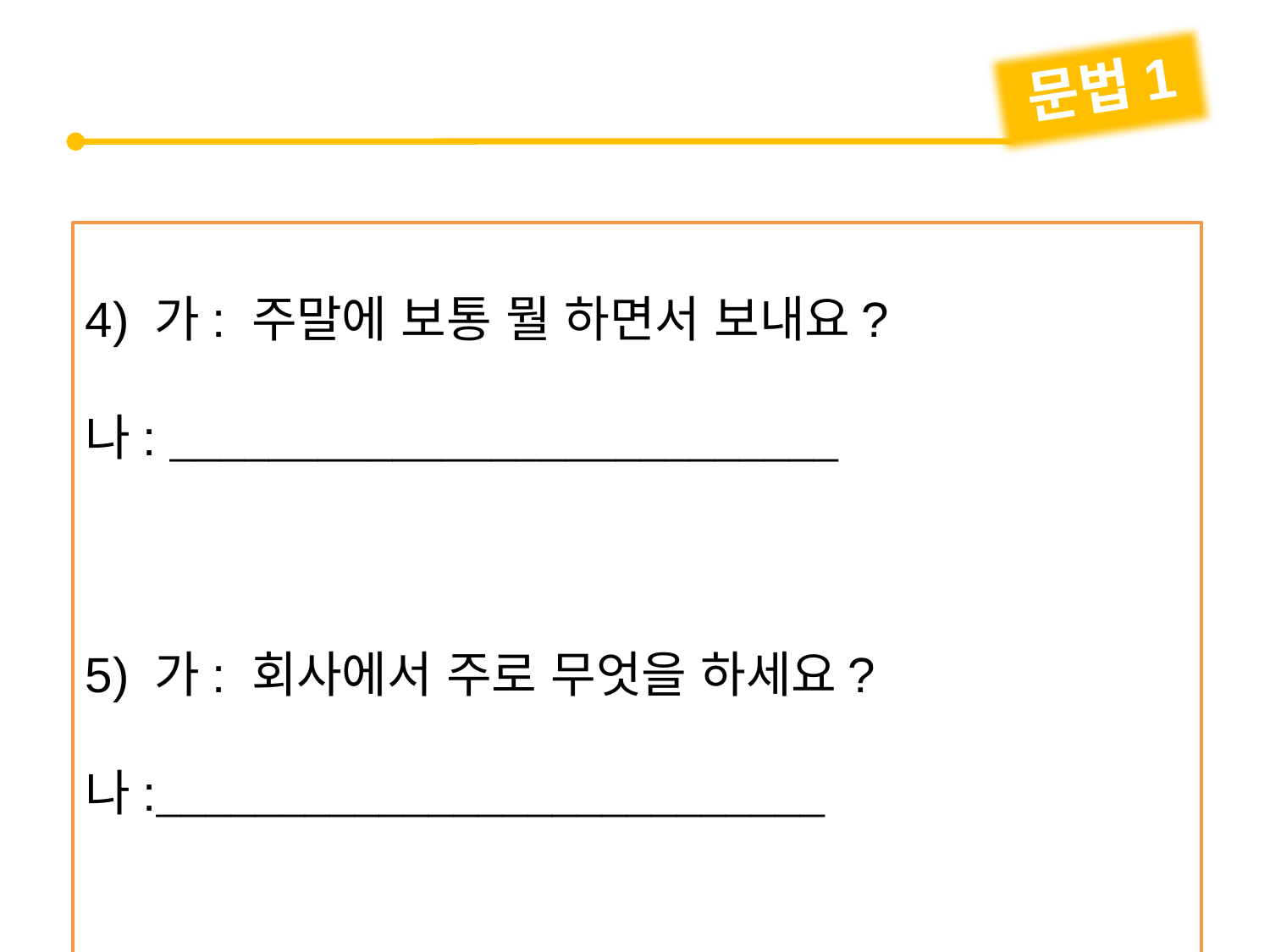

문법1

4) 가: 주말에 보통 뭘 하면서 보내요?
나: ___________________________
5) 가: 회사에서 주로 무엇을 하세요?
나:___________________________